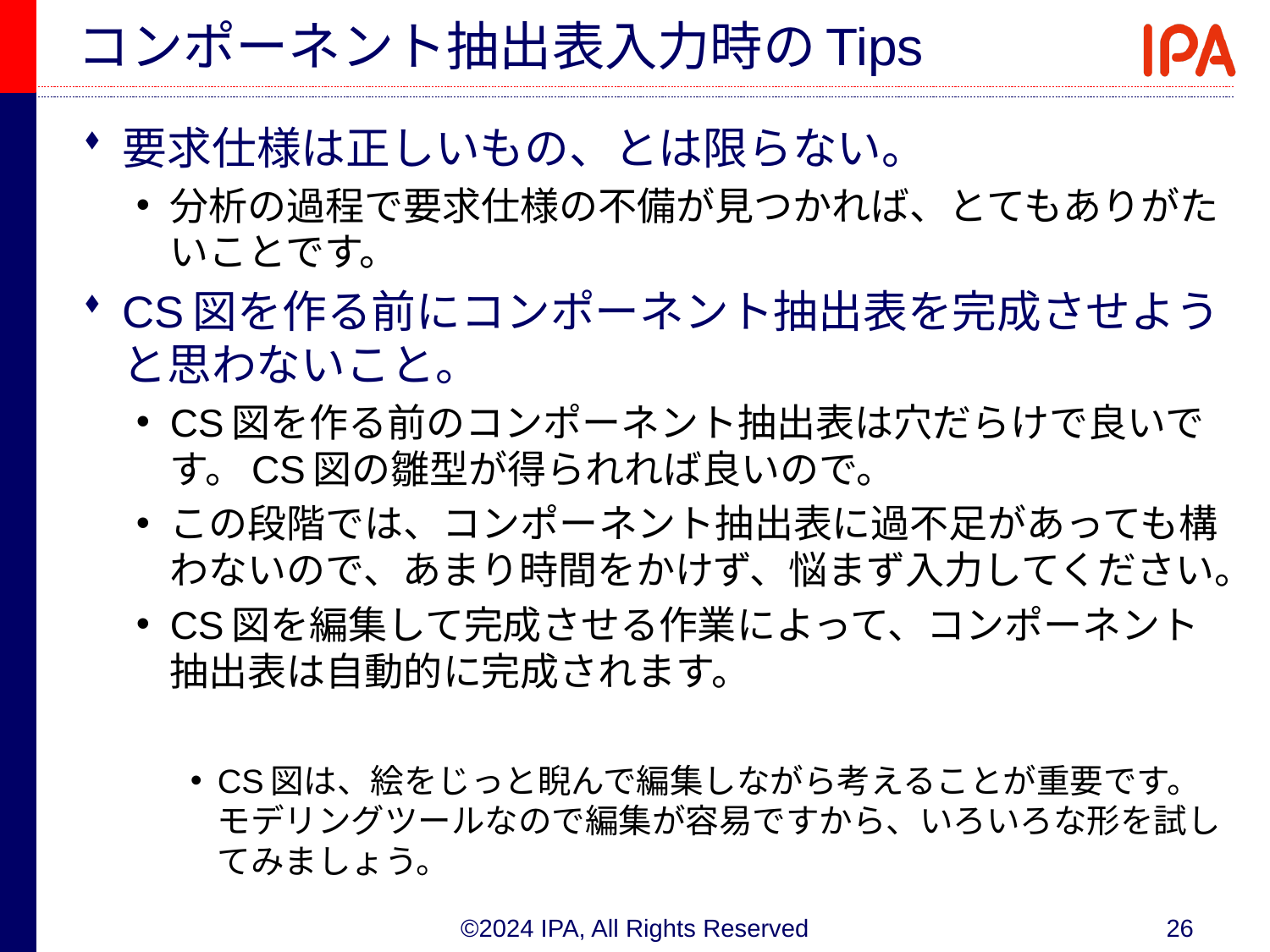

# コンポーネント抽出表入力時のTips
要求仕様は正しいもの、とは限らない。
分析の過程で要求仕様の不備が見つかれば、とてもありがたいことです。
CS図を作る前にコンポーネント抽出表を完成させようと思わないこと。
CS図を作る前のコンポーネント抽出表は穴だらけで良いです。CS図の雛型が得られれば良いので。
この段階では、コンポーネント抽出表に過不足があっても構わないので、あまり時間をかけず、悩まず入力してください。
CS図を編集して完成させる作業によって、コンポーネント抽出表は自動的に完成されます。

CS図は、絵をじっと睨んで編集しながら考えることが重要です。モデリングツールなので編集が容易ですから、いろいろな形を試してみましょう。
©2024 IPA, All Rights Reserved
26